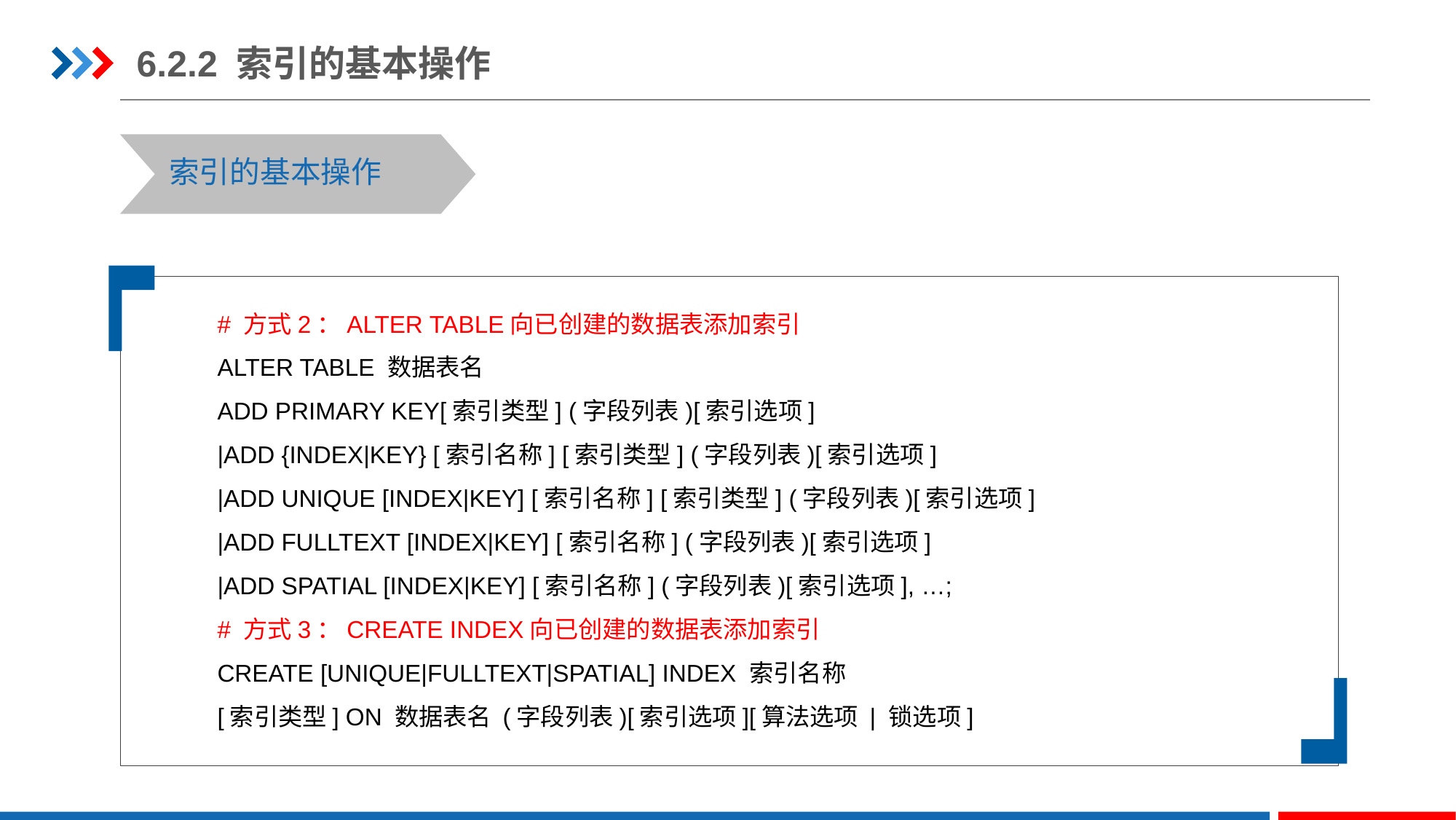

6.2.2 索引的基本操作

索引的基本操作

# 方式2：ALTER TABLE向已创建的数据表添加索引
ALTER TABLE 数据表名
ADD PRIMARY KEY[索引类型] (字段列表)[索引选项]
|ADD {INDEX|KEY} [索引名称] [索引类型] (字段列表)[索引选项]
|ADD UNIQUE [INDEX|KEY] [索引名称] [索引类型] (字段列表)[索引选项]
|ADD FULLTEXT [INDEX|KEY] [索引名称] (字段列表)[索引选项]
|ADD SPATIAL [INDEX|KEY] [索引名称] (字段列表)[索引选项], …;
# 方式3：CREATE INDEX向已创建的数据表添加索引
CREATE [UNIQUE|FULLTEXT|SPATIAL] INDEX 索引名称
[索引类型] ON 数据表名 (字段列表)[索引选项][算法选项 | 锁选项]